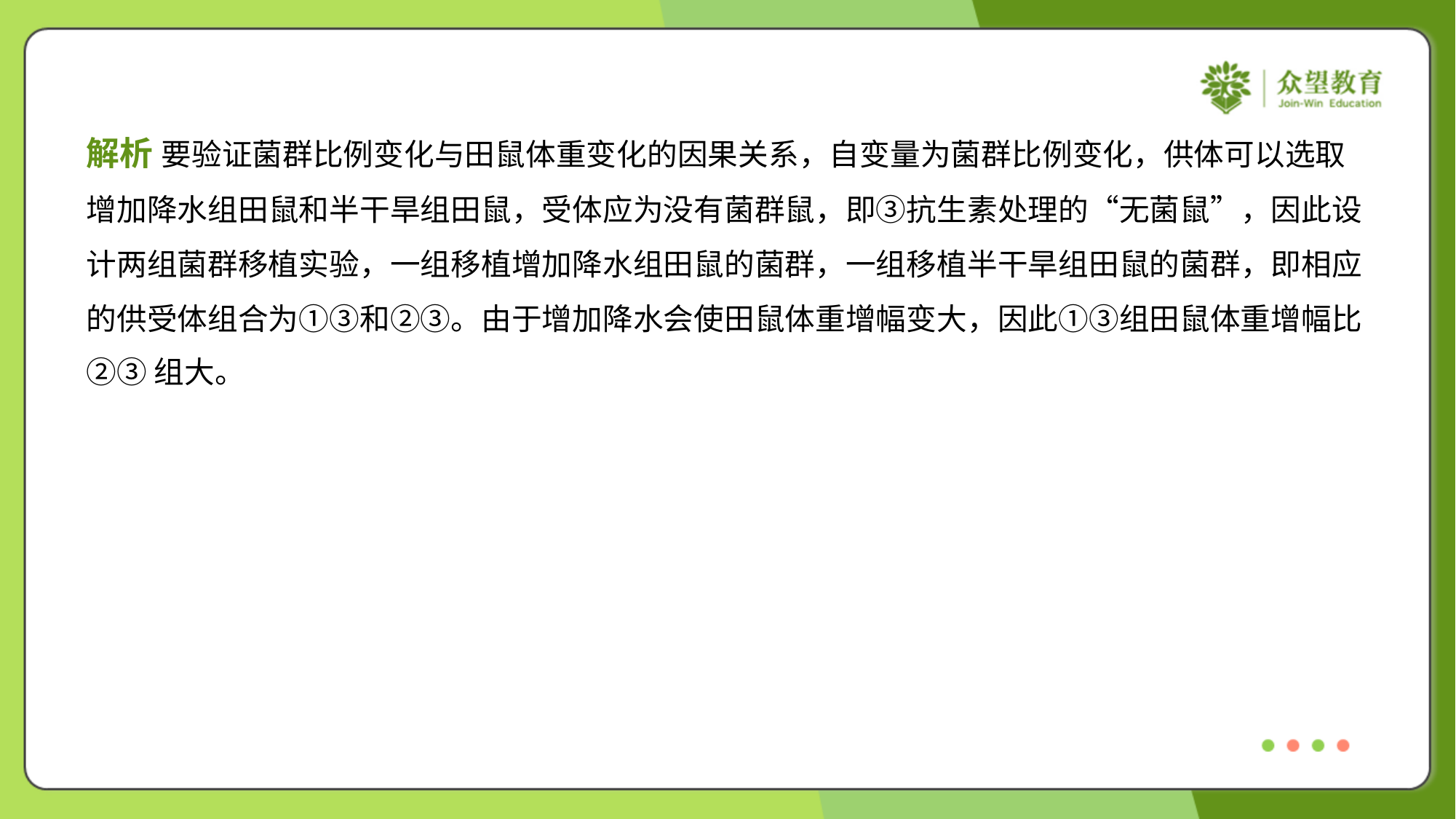

解析 要验证菌群比例变化与田鼠体重变化的因果关系，自变量为菌群比例变化，供体可以选取
增加降水组田鼠和半干旱组田鼠，受体应为没有菌群鼠，即③抗生素处理的“无菌鼠”，因此设
计两组菌群移植实验，一组移植增加降水组田鼠的菌群，一组移植半干旱组田鼠的菌群，即相应
的供受体组合为①③和②③。由于增加降水会使田鼠体重增幅变大，因此①③组田鼠体重增幅比
②③组大。